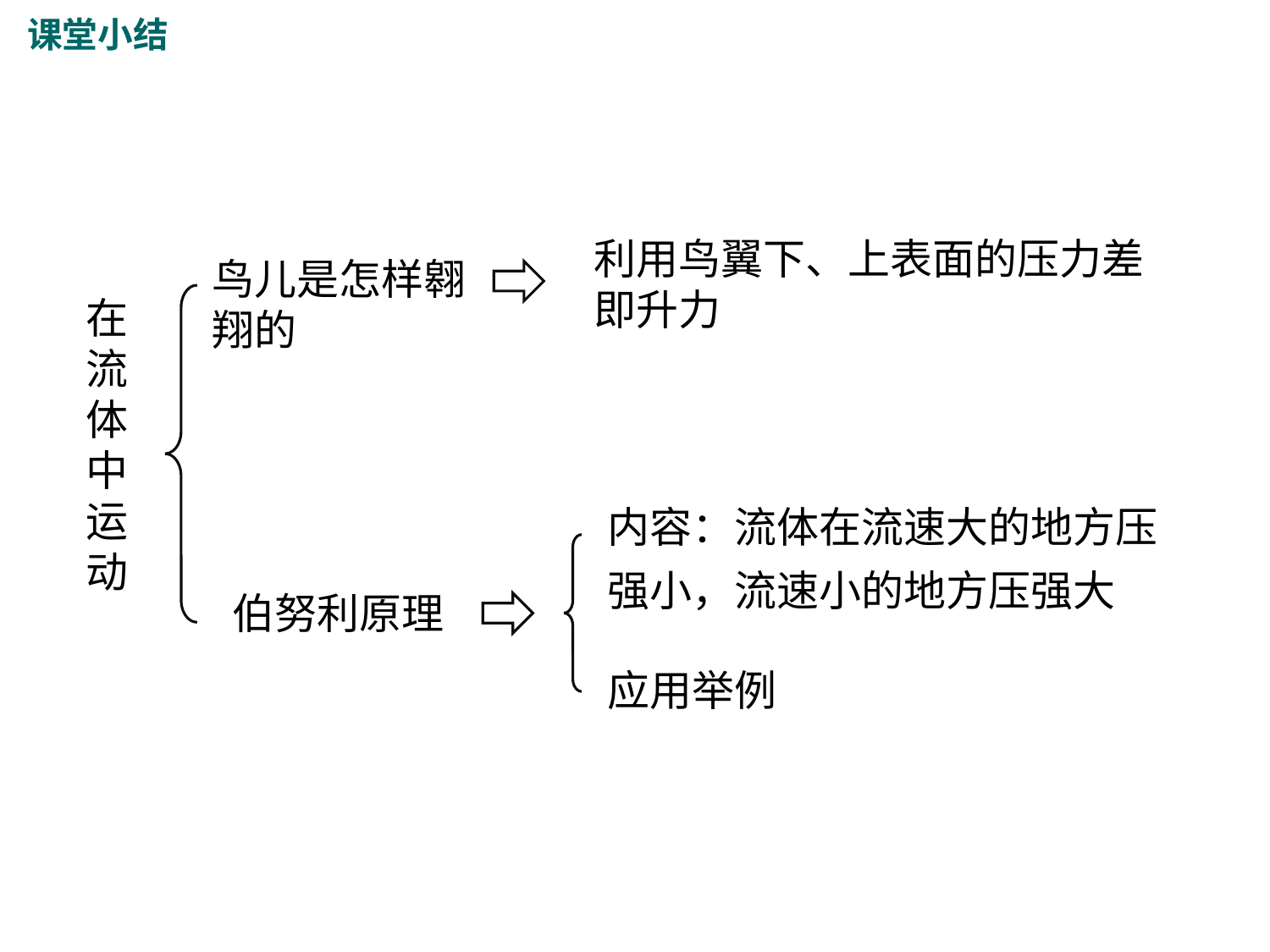

课堂小结
利用鸟翼下、上表面的压力差即升力
鸟儿是怎样翱翔的

在流体中运动

内容：流体在流速大的地方压强小，流速小的地方压强大

伯努利原理

应用举例